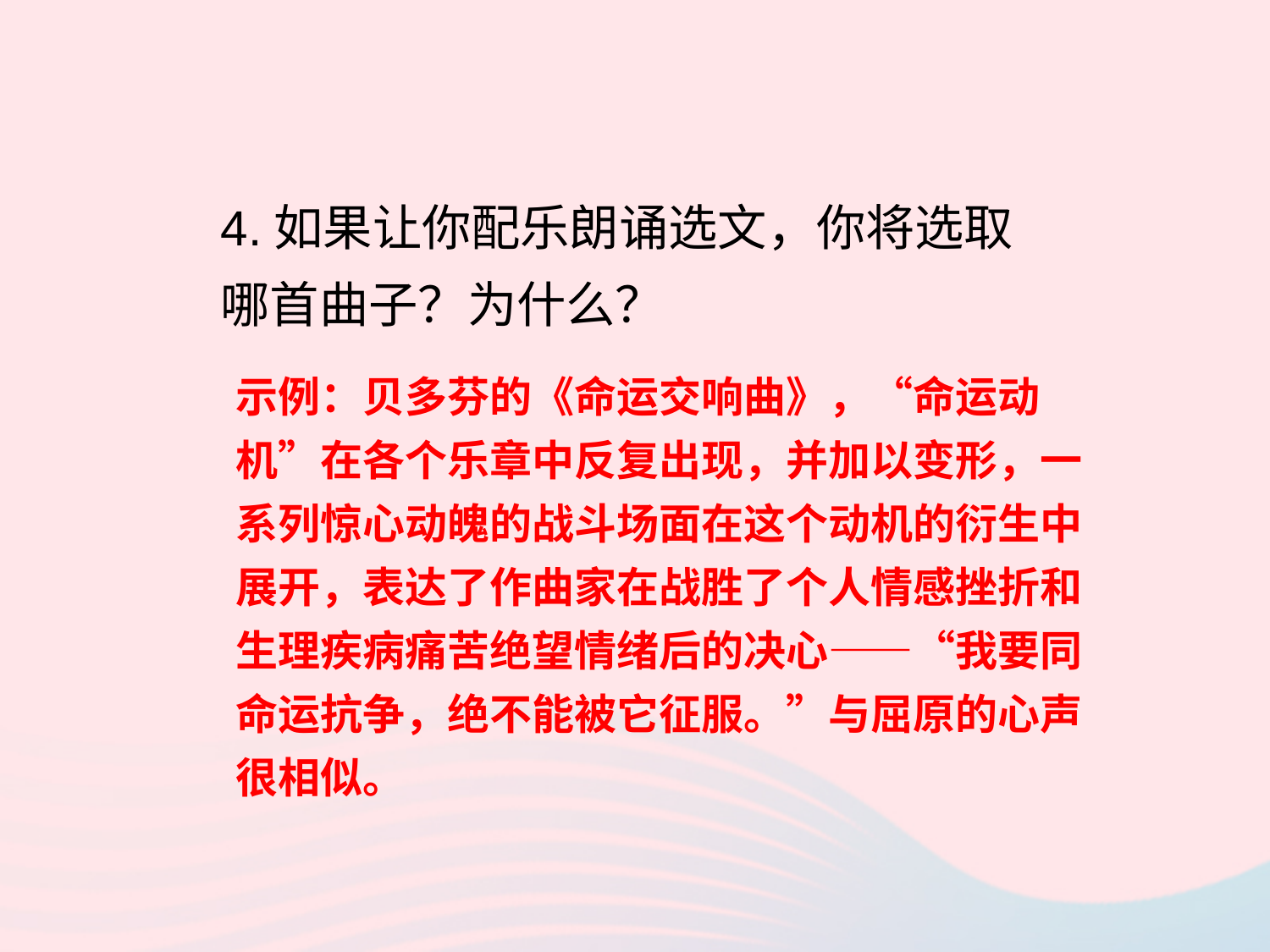

4.如果让你配乐朗诵选文，你将选取哪首曲子？为什么？
示例：贝多芬的《命运交响曲》，“命运动机”在各个乐章中反复出现，并加以变形，一系列惊心动魄的战斗场面在这个动机的衍生中展开，表达了作曲家在战胜了个人情感挫折和生理疾病痛苦绝望情绪后的决心——“我要同命运抗争，绝不能被它征服。”与屈原的心声很相似。